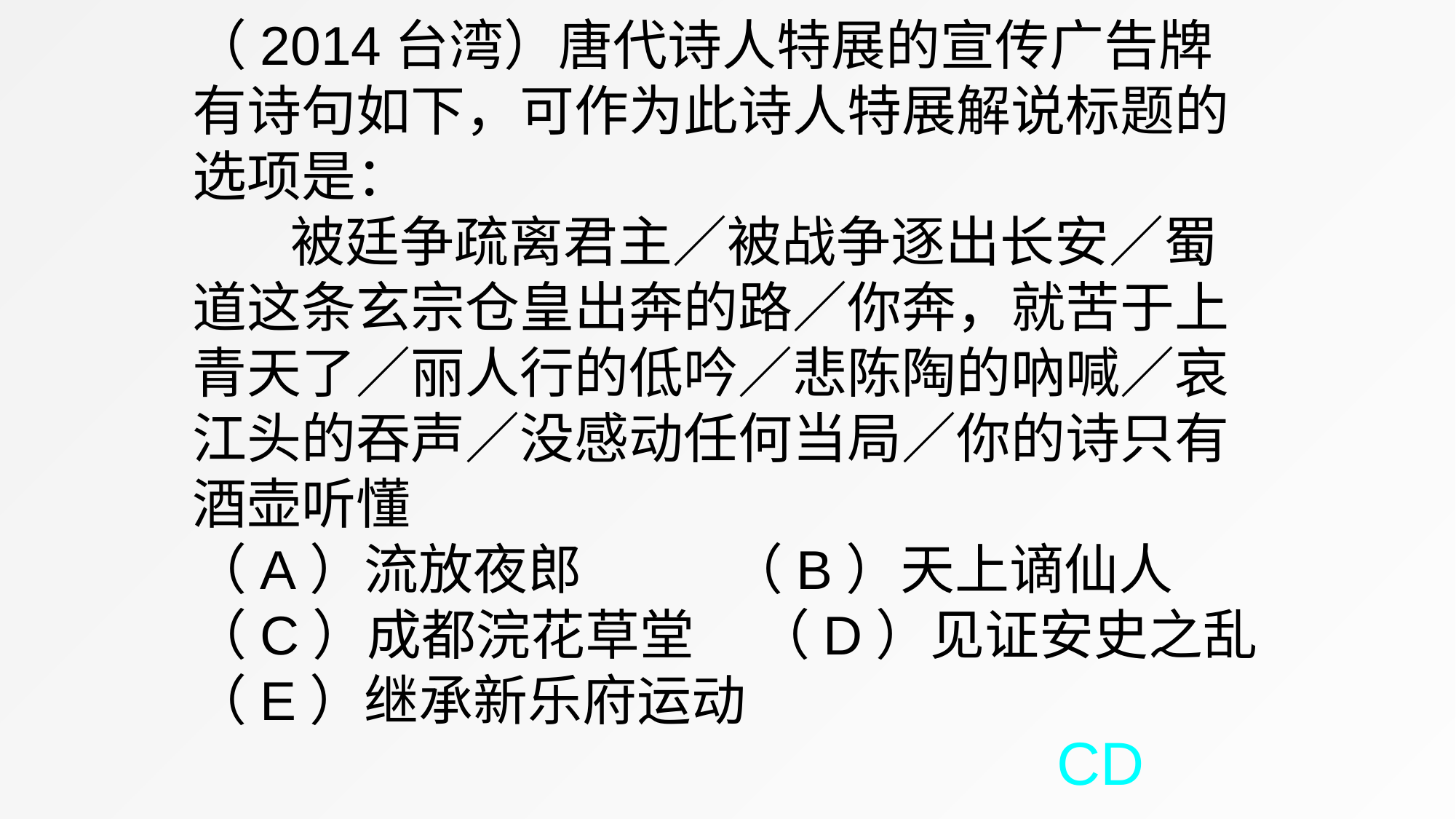

（2014台湾）唐代诗人特展的宣传广告牌有诗句如下，可作为此诗人特展解说标题的选项是：
       被廷争疏离君主／被战争逐出长安／蜀道这条玄宗仓皇出奔的路／你奔，就苦于上青天了／丽人行的低吟／悲陈陶的吶喊／哀江头的吞声／没感动任何当局／你的诗只有酒壶听懂
（A）流放夜郎            （B）天上谪仙人
（C）成都浣花草堂     （D）见证安史之乱
（E）继承新乐府运动
CD